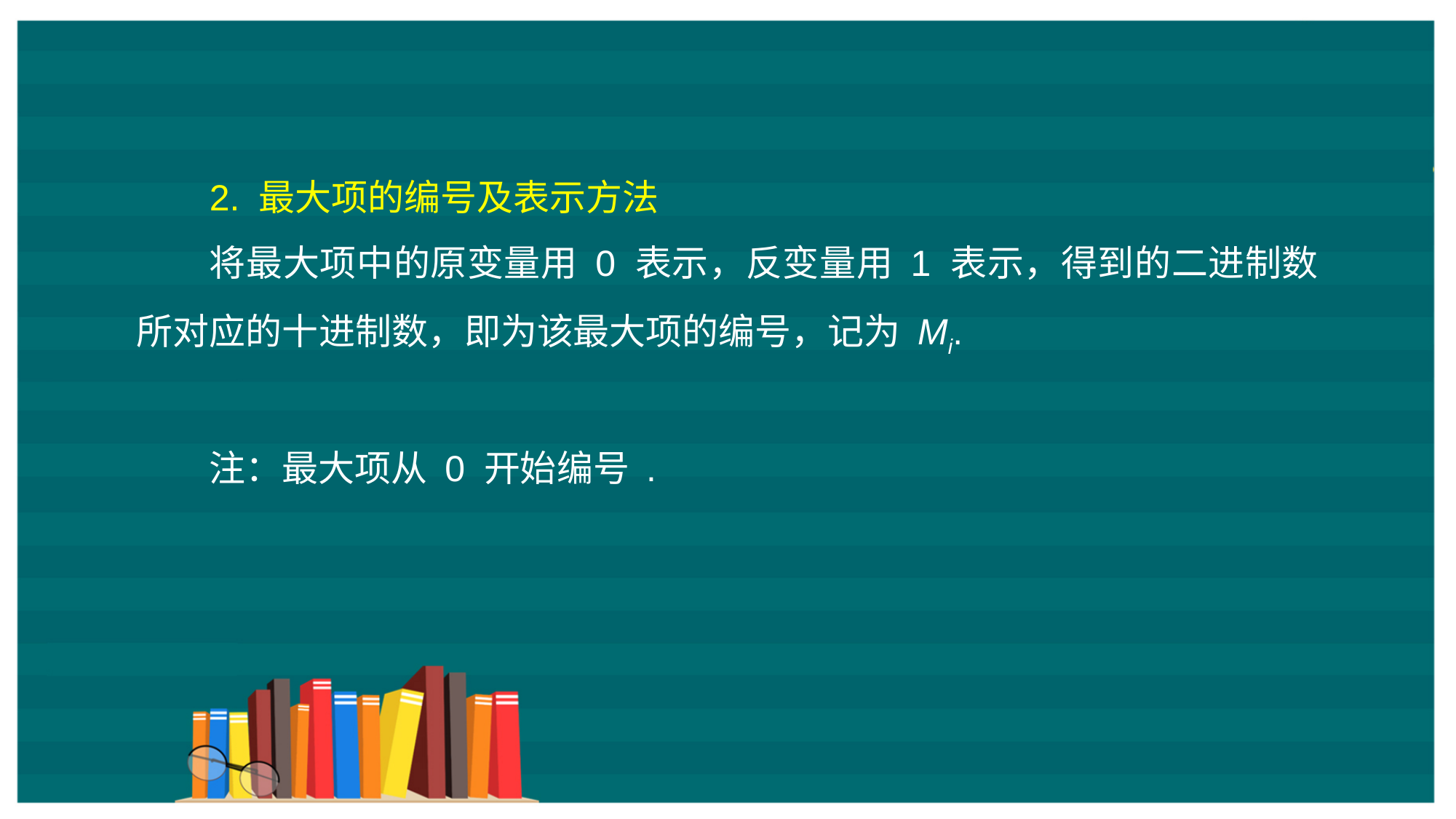

2. 最大项的编号及表示方法
将最大项中的原变量用 0 表示，反变量用 1 表示，得到的二进制数所对应的十进制数，即为该最大项的编号，记为 Mi.

注：最大项从 0 开始编号 .